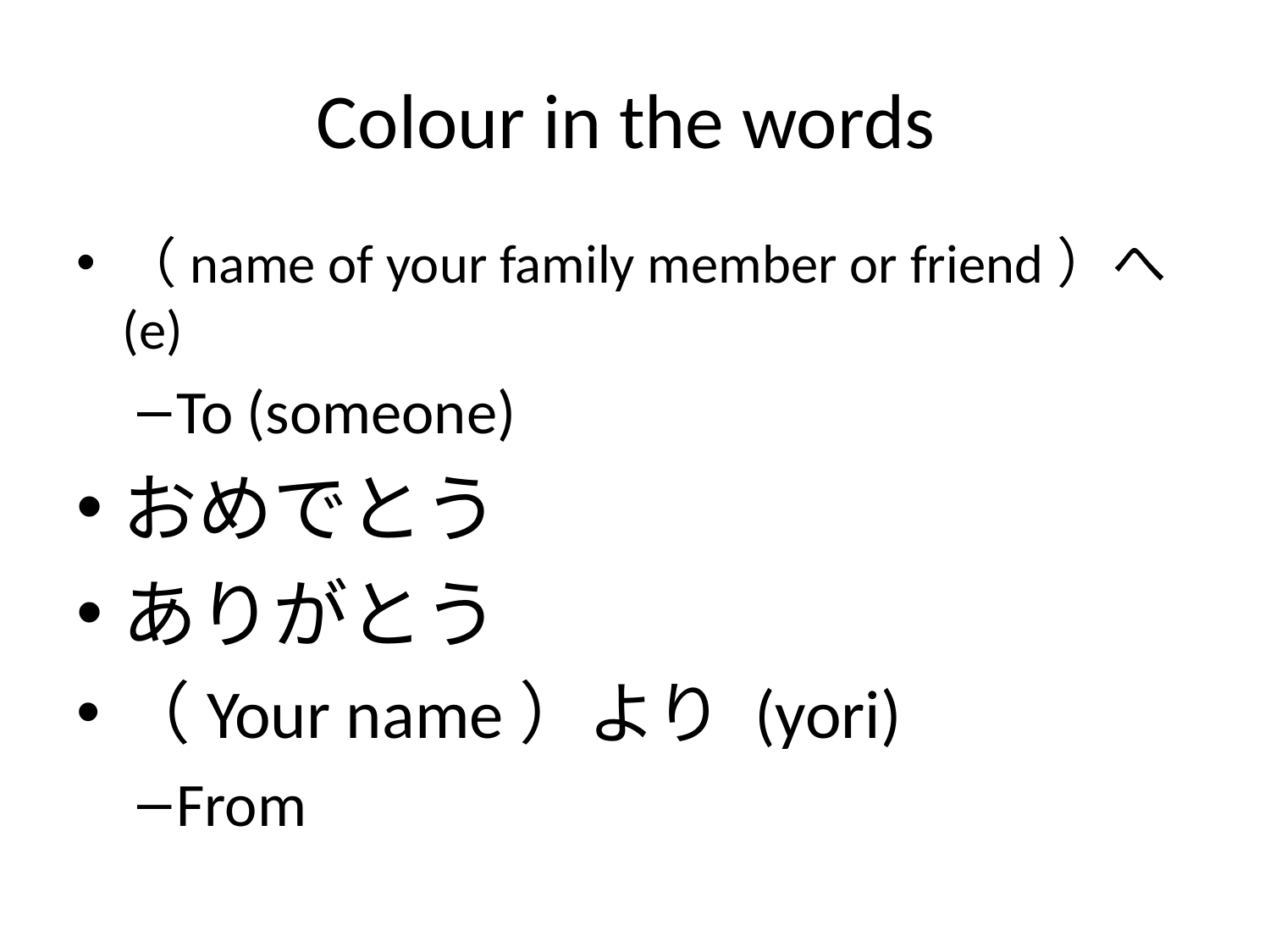

# Colour in the words
（name of your family member or friend）へ (e)
To (someone)
おめでとう
ありがとう
（Your name）より (yori)
From